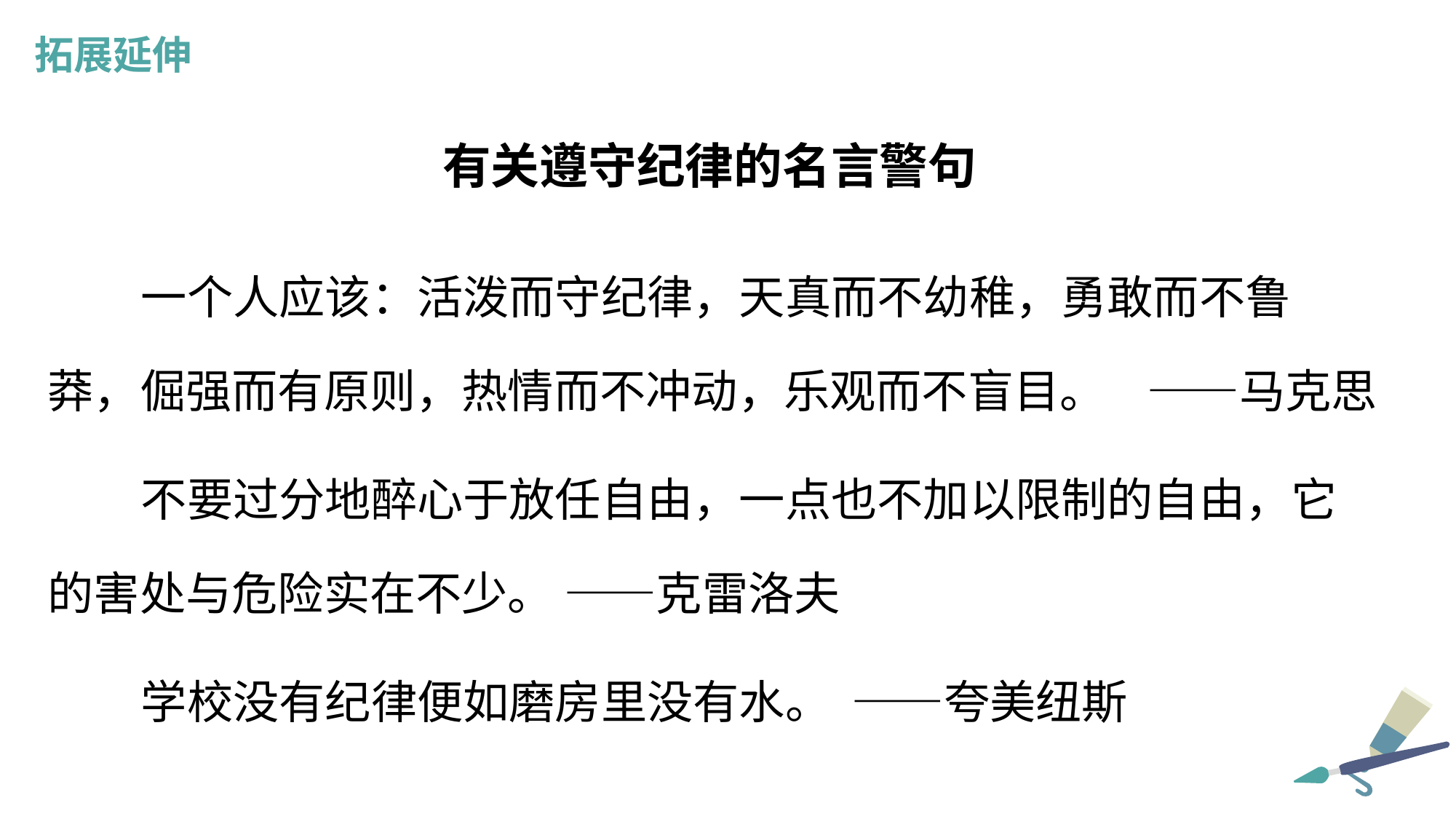

拓展延伸
有关遵守纪律的名言警句
        一个人应该：活泼而守纪律，天真而不幼稚，勇敢而不鲁莽，倔强而有原则，热情而不冲动，乐观而不盲目。    ——马克思
        不要过分地醉心于放任自由，一点也不加以限制的自由，它的害处与危险实在不少。 ——克雷洛夫
        学校没有纪律便如磨房里没有水。  ——夸美纽斯